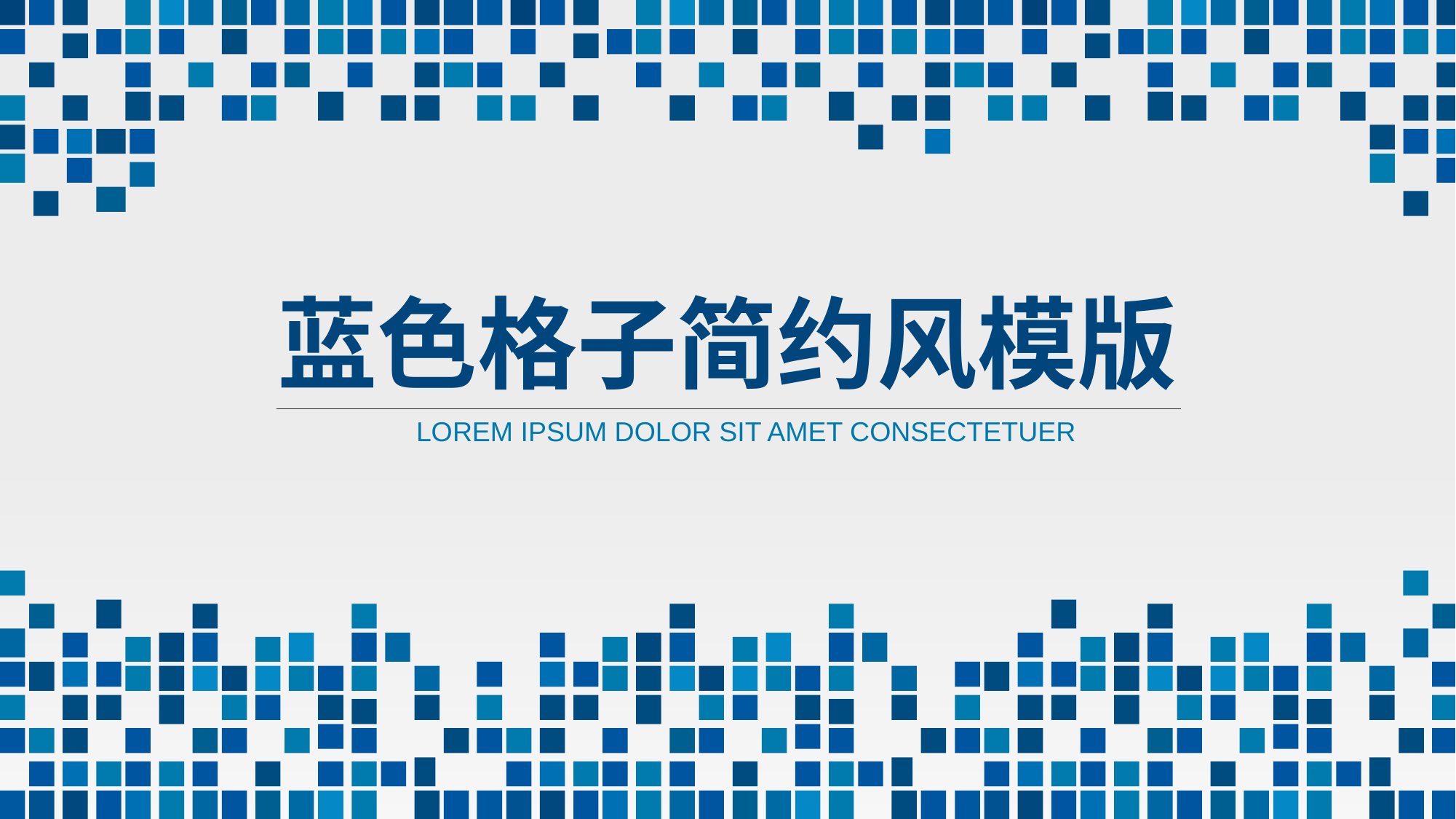

蓝色格子简约风模版
LOREM IPSUM DOLOR SIT AMET CONSECTETUER